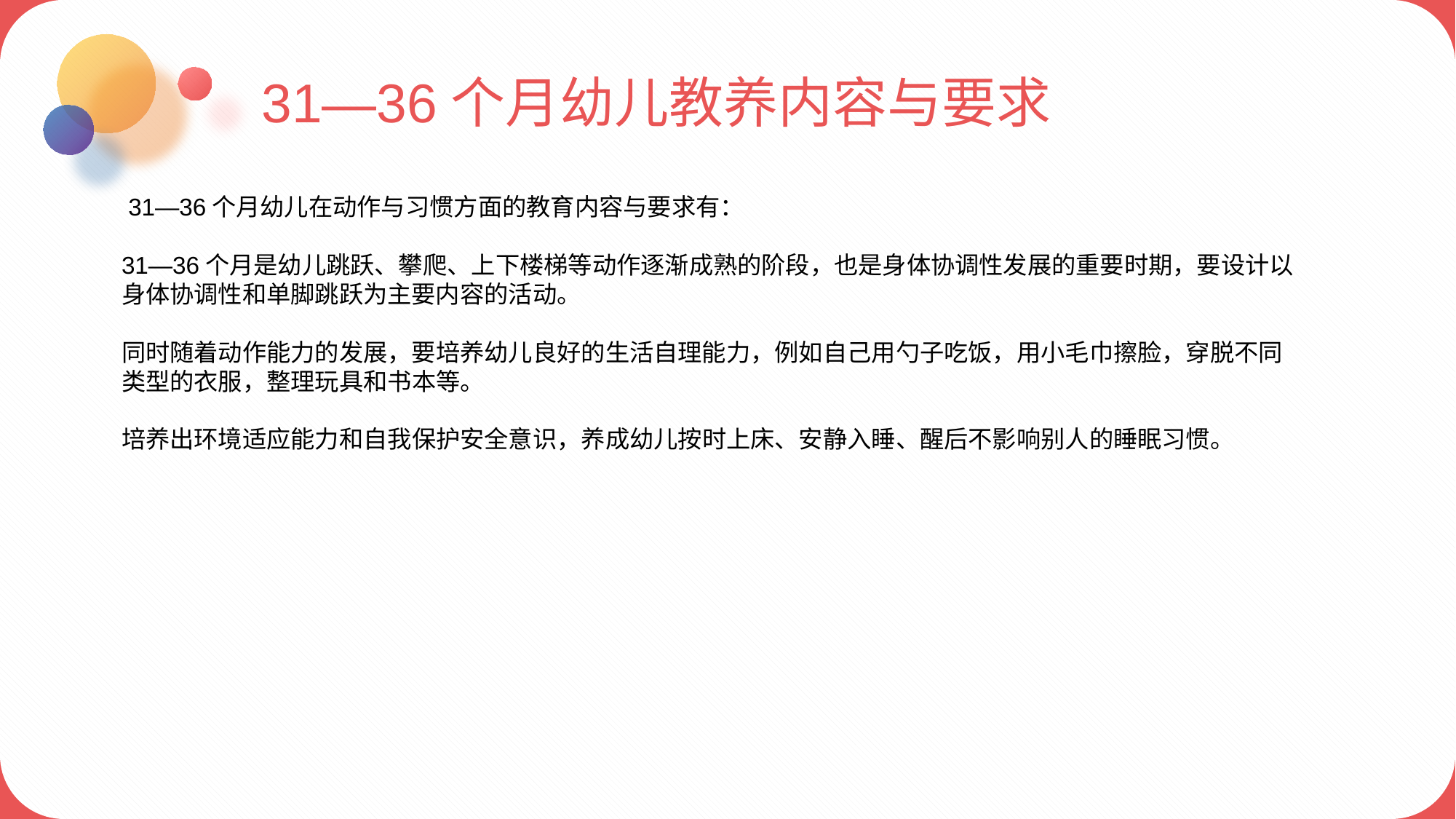

31—36个月幼儿教养内容与要求
 31—36个月幼儿在动作与习惯方面的教育内容与要求有：

31—36个月是幼儿跳跃、攀爬、上下楼梯等动作逐渐成熟的阶段，也是身体协调性发展的重要时期，要设计以身体协调性和单脚跳跃为主要内容的活动。

同时随着动作能力的发展，要培养幼儿良好的生活自理能力，例如自己用勺子吃饭，用小毛巾擦脸，穿脱不同类型的衣服，整理玩具和书本等。

培养出环境适应能力和自我保护安全意识，养成幼儿按时上床、安静入睡、醒后不影响别人的睡眠习惯。